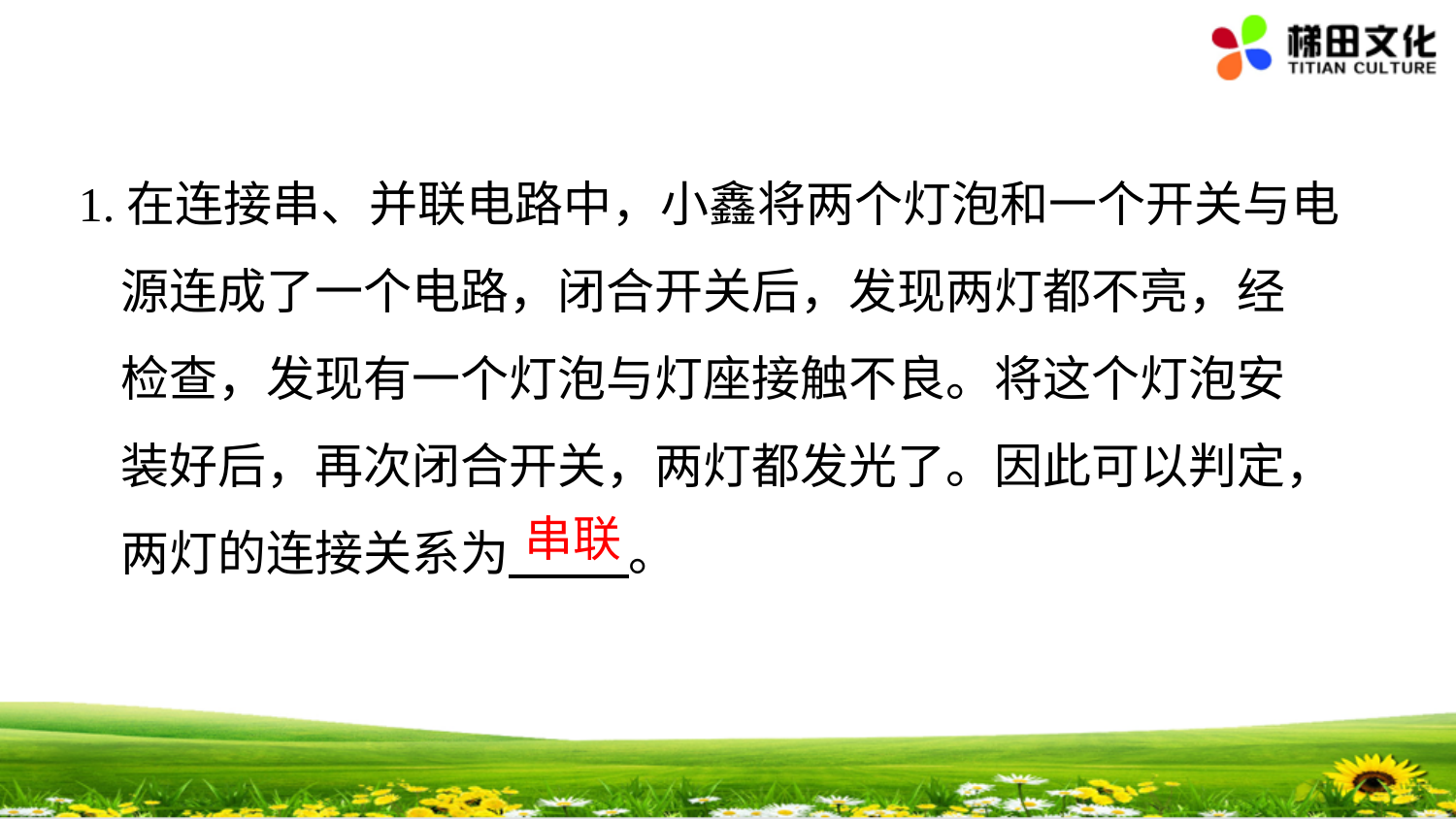

1.在连接串、并联电路中，小鑫将两个灯泡和一个开关与电
     源连成了一个电路，闭合开关后，发现两灯都不亮，经
     检查，发现有一个灯泡与灯座接触不良。将这个灯泡安
     装好后，再次闭合开关，两灯都发光了。因此可以判定，
     两灯的连接关系为           。
串联